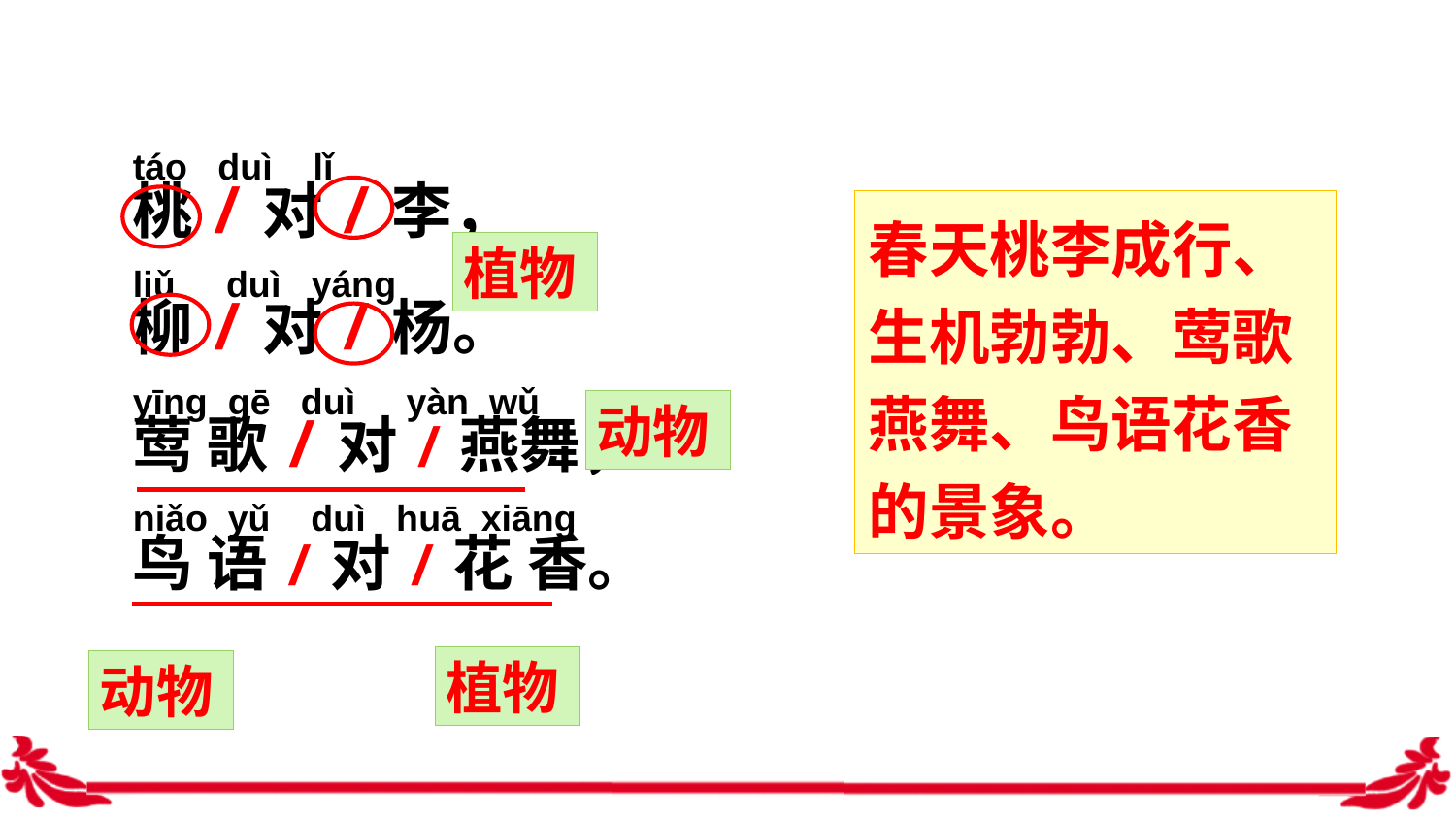

táo   duì    lǐ
桃/对/李，
liǔ     duì   yánɡ
柳/对/杨。
yīnɡ  ɡē   duì     yàn  wǔ
莺 歌/对/燕舞，
niǎo  yǔ    duì   huā  xiānɡ
鸟 语/对/花 香。

春天桃李成行、生机勃勃、莺歌燕舞、鸟语花香的景象。
植物

动物
植物
动物